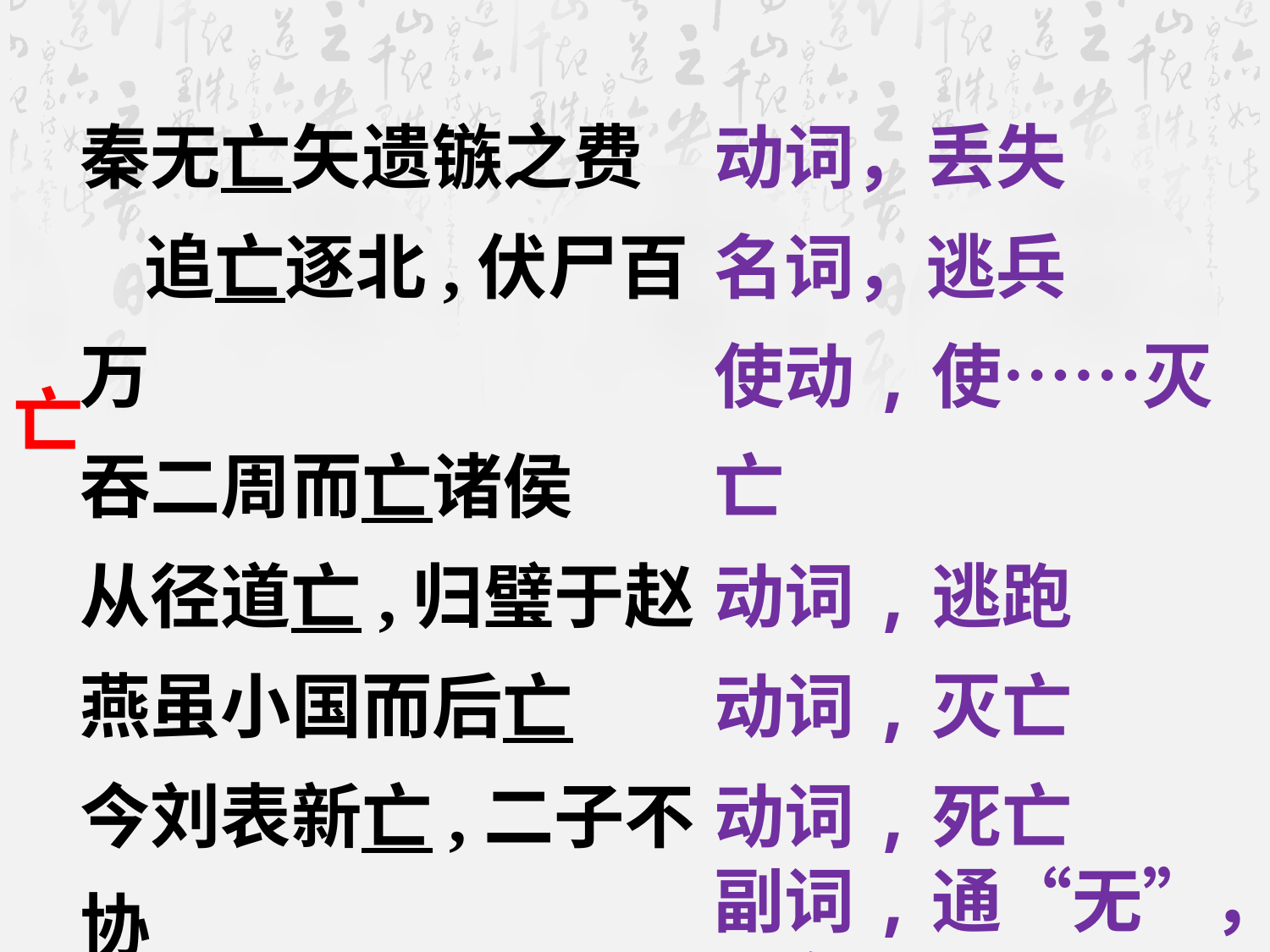

秦无亡矢遗镞之费           追亡逐北,伏尸百万
吞二周而亡诸侯
从径道亡,归璧于赵
燕虽小国而后亡
今刘表新亡,二子不协
河曲智叟亡以应
动词，丢失
名词，逃兵
使动,使……灭亡
动词,逃跑
动词,灭亡
动词,死亡
副词,通“无”，没有
亡